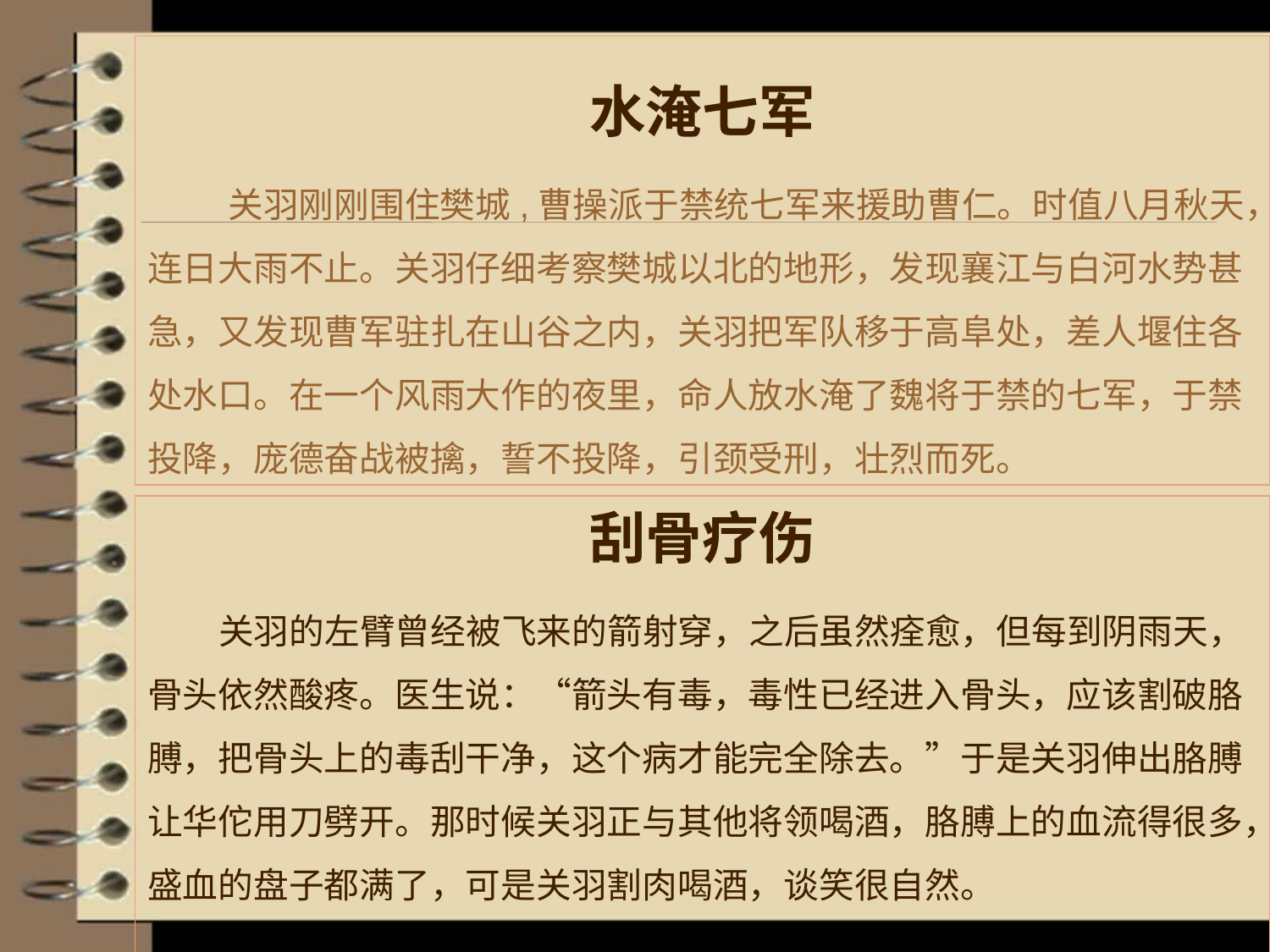

水淹七军
         关羽刚刚围住樊城,曹操派于禁统七军来援助曹仁。时值八月秋天，连日大雨不止。关羽仔细考察樊城以北的地形，发现襄江与白河水势甚急，又发现曹军驻扎在山谷之内，关羽把军队移于高阜处，差人堰住各处水口。在一个风雨大作的夜里，命人放水淹了魏将于禁的七军，于禁投降，庞德奋战被擒，誓不投降，引颈受刑，壮烈而死。
刮骨疗伤
        关羽的左臂曾经被飞来的箭射穿，之后虽然痊愈，但每到阴雨天，骨头依然酸疼。医生说：“箭头有毒，毒性已经进入骨头，应该割破胳膊，把骨头上的毒刮干净，这个病才能完全除去。”于是关羽伸出胳膊让华佗用刀劈开。那时候关羽正与其他将领喝酒，胳膊上的血流得很多，盛血的盘子都满了，可是关羽割肉喝酒，谈笑很自然。